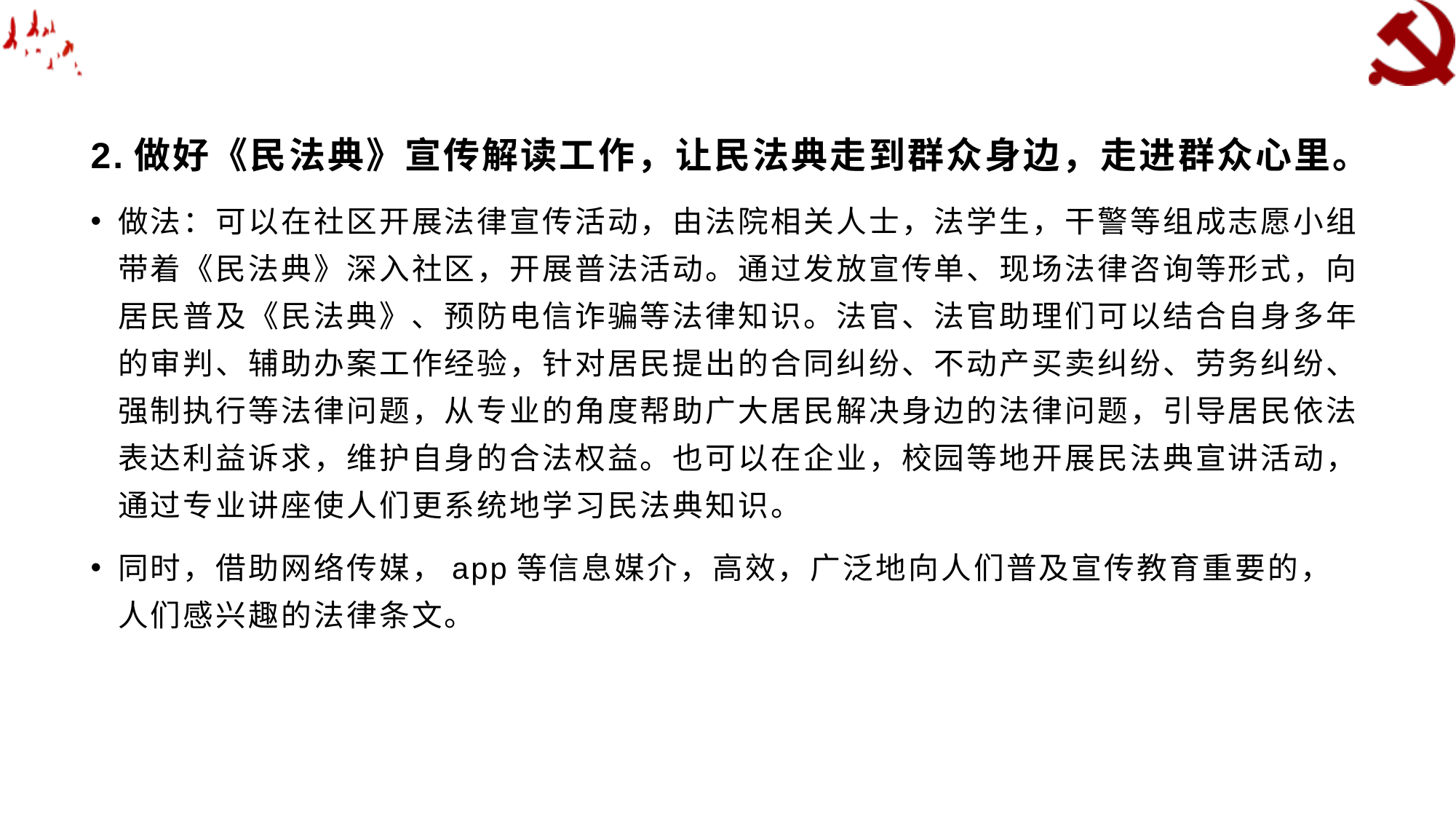

2.做好《民法典》宣传解读工作，让民法典走到群众身边，走进群众心里。
做法：可以在社区开展法律宣传活动，由法院相关人士，法学生，干警等组成志愿小组带着《民法典》深入社区，开展普法活动。通过发放宣传单、现场法律咨询等形式，向居民普及《民法典》、预防电信诈骗等法律知识。法官、法官助理们可以结合自身多年的审判、辅助办案工作经验，针对居民提出的合同纠纷、不动产买卖纠纷、劳务纠纷、强制执行等法律问题，从专业的角度帮助广大居民解决身边的法律问题，引导居民依法表达利益诉求，维护自身的合法权益。也可以在企业，校园等地开展民法典宣讲活动，通过专业讲座使人们更系统地学习民法典知识。
同时，借助网络传媒，app等信息媒介，高效，广泛地向人们普及宣传教育重要的，人们感兴趣的法律条文。